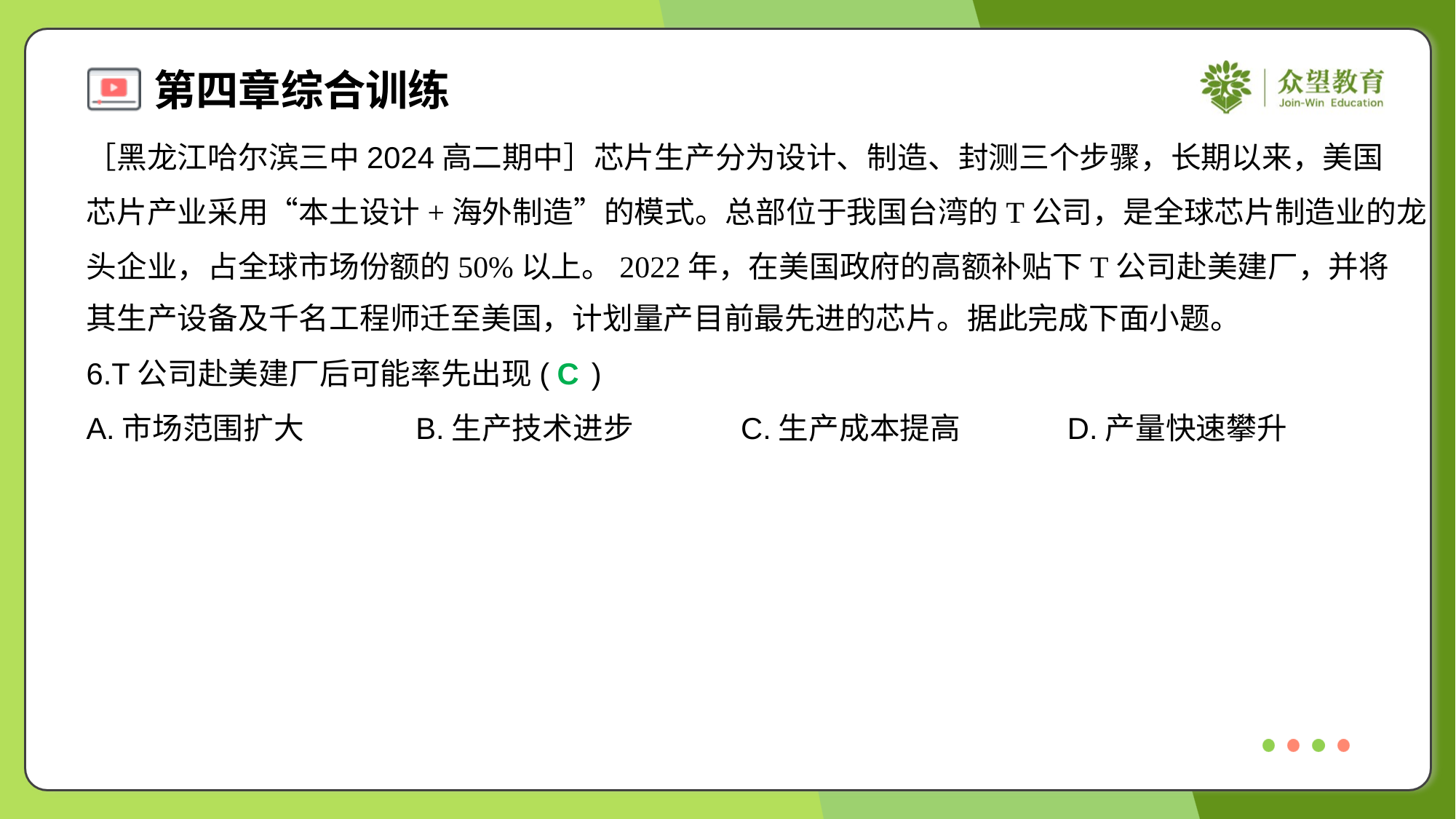

［黑龙江哈尔滨三中2024高二期中］芯片生产分为设计、制造、封测三个步骤，长期以来，美国
芯片产业采用“本土设计+海外制造”的模式。总部位于我国台湾的T公司，是全球芯片制造业的龙
头企业，占全球市场份额的50%以上。2022年，在美国政府的高额补贴下T公司赴美建厂，并将
其生产设备及千名工程师迁至美国，计划量产目前最先进的芯片。据此完成下面小题。
6.T公司赴美建厂后可能率先出现(     )
C
A.市场范围扩大	B.生产技术进步	C.生产成本提高	D.产量快速攀升